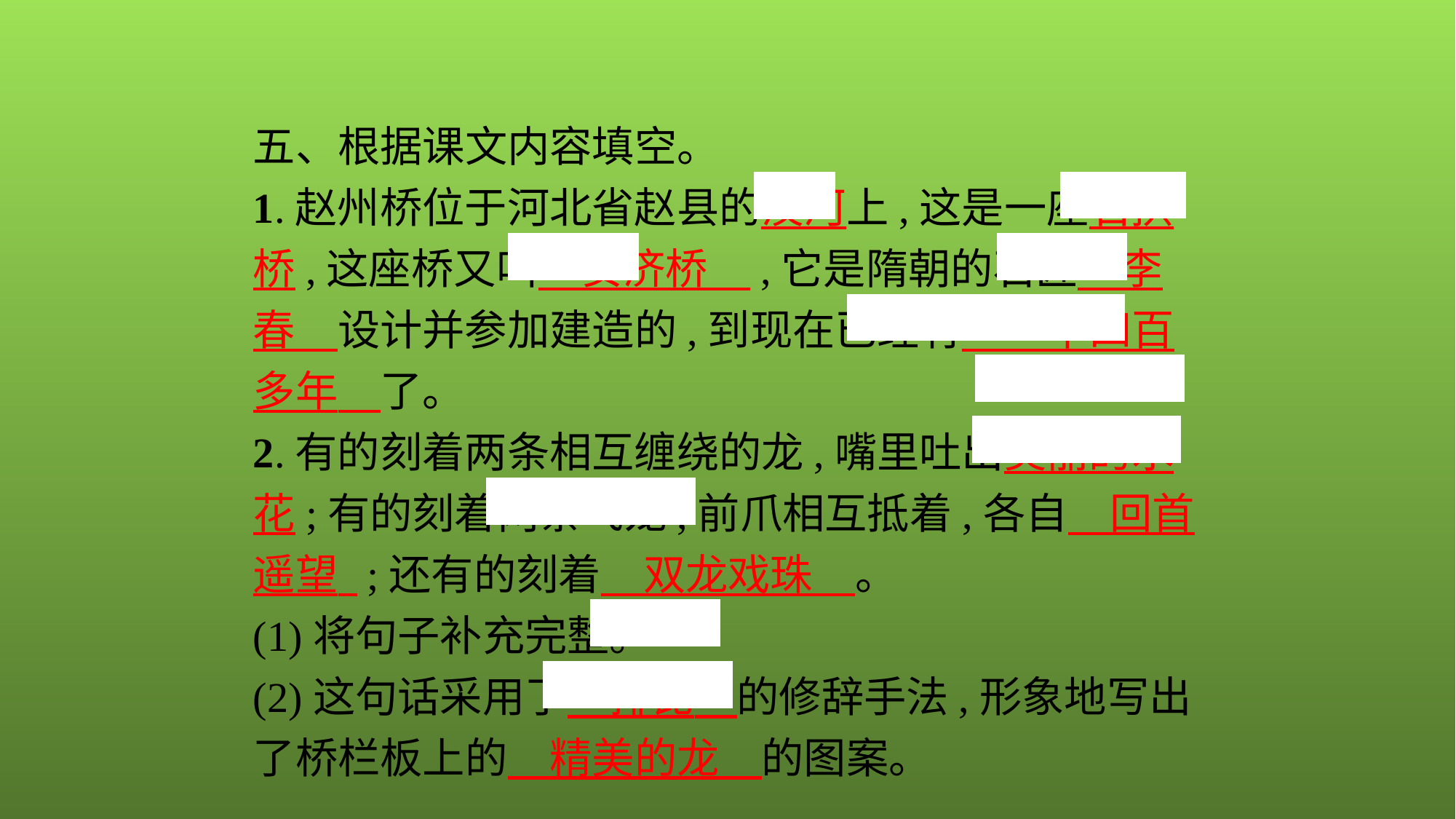

五、根据课文内容填空。
1.赵州桥位于河北省赵县的洨河上,这是一座石拱桥,这座桥又叫　安济桥　,它是隋朝的石匠　李春　设计并参加建造的,到现在已经有　一千四百多年　了。
2.有的刻着两条相互缠绕的龙,嘴里吐出美丽的水花;有的刻着两条飞龙,前爪相互抵着,各自　回首遥望  ;还有的刻着　双龙戏珠　。
(1)将句子补充完整。
(2)这句话采用了　排比　的修辞手法,形象地写出了桥栏板上的　精美的龙　的图案。